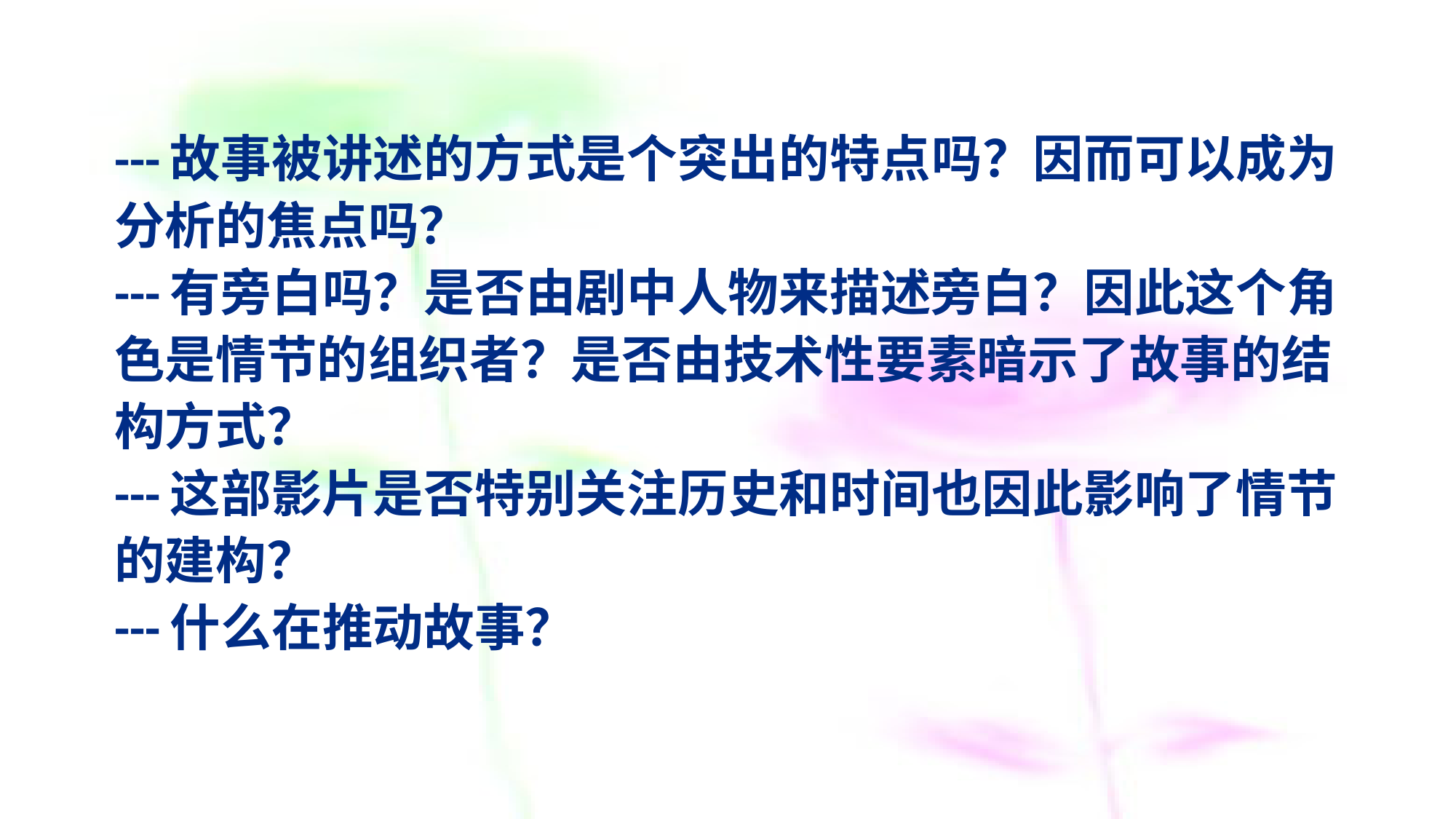

# ---故事被讲述的方式是个突出的特点吗？因而可以成为分析的焦点吗？ ---有旁白吗？是否由剧中人物来描述旁白？因此这个角色是情节的组织者？是否由技术性要素暗示了故事的结构方式？ ---这部影片是否特别关注历史和时间也因此影响了情节的建构？ ---什么在推动故事？